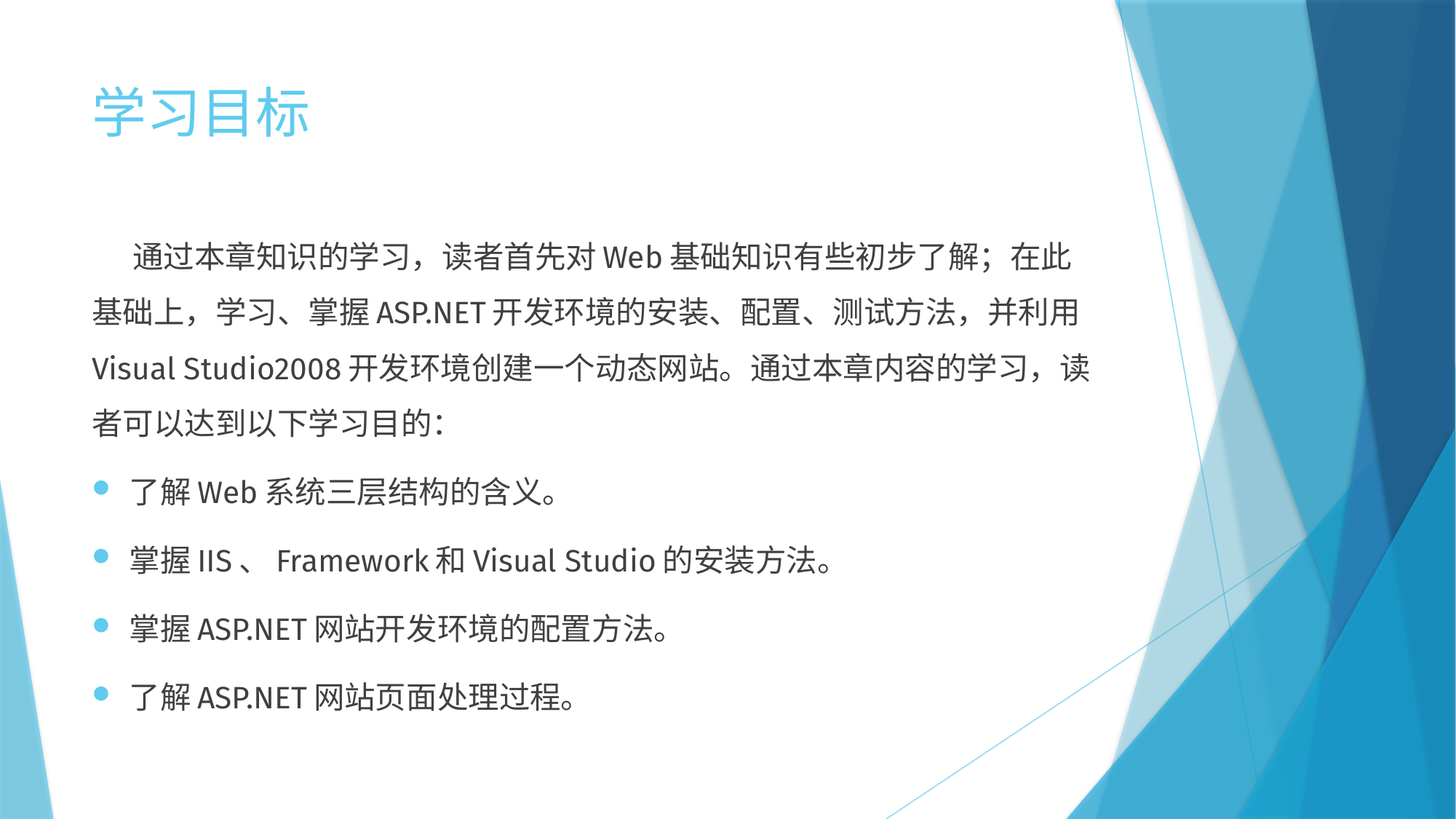

# 学习目标
     通过本章知识的学习，读者首先对Web基础知识有些初步了解；在此基础上，学习、掌握ASP.NET开发环境的安装、配置、测试方法，并利用Visual Studio2008开发环境创建一个动态网站。通过本章内容的学习，读者可以达到以下学习目的：
了解Web系统三层结构的含义。
掌握IIS、Framework和Visual Studio的安装方法。
掌握ASP.NET网站开发环境的配置方法。
了解ASP.NET网站页面处理过程。